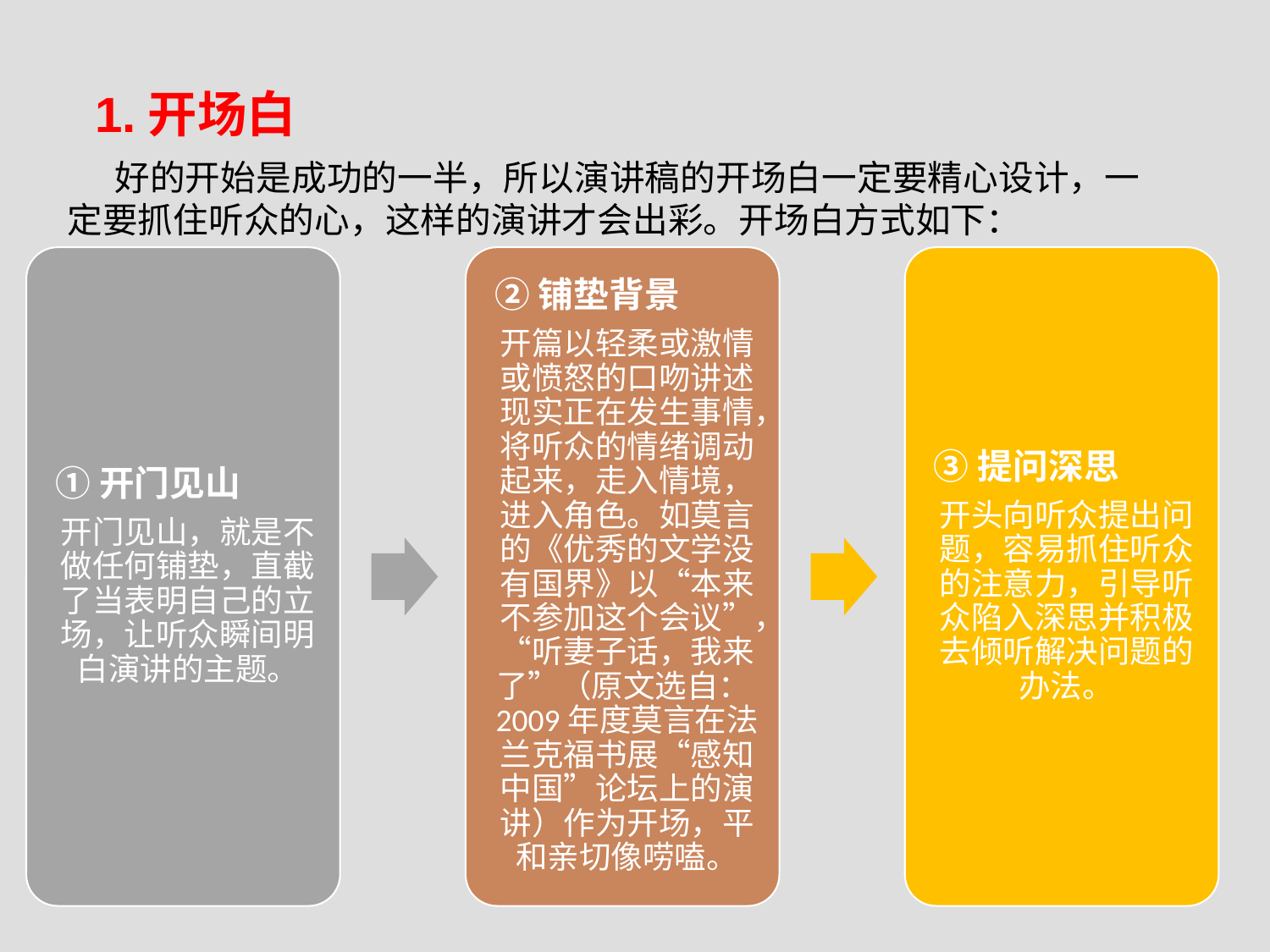

1.开场白
好的开始是成功的一半，所以演讲稿的开场白一定要精心设计，一定要抓住听众的心，这样的演讲才会出彩。开场白方式如下：
①开门见山
开门见山，就是不做任何铺垫，直截了当表明自己的立场，让听众瞬间明白演讲的主题。

②铺垫背景
开篇以轻柔或激情或愤怒的口吻讲述现实正在发生事情，将听众的情绪调动起来，走入情境，进入角色。如莫言的《优秀的文学没有国界》以“本来不参加这个会议”，“听妻子话，我来了”（原文选自：2009年度莫言在法兰克福书展“感知中国”论坛上的演讲）作为开场，平和亲切像唠嗑。

③提问深思
开头向听众提出问题，容易抓住听众的注意力，引导听众陷入深思并积极去倾听解决问题的办法。